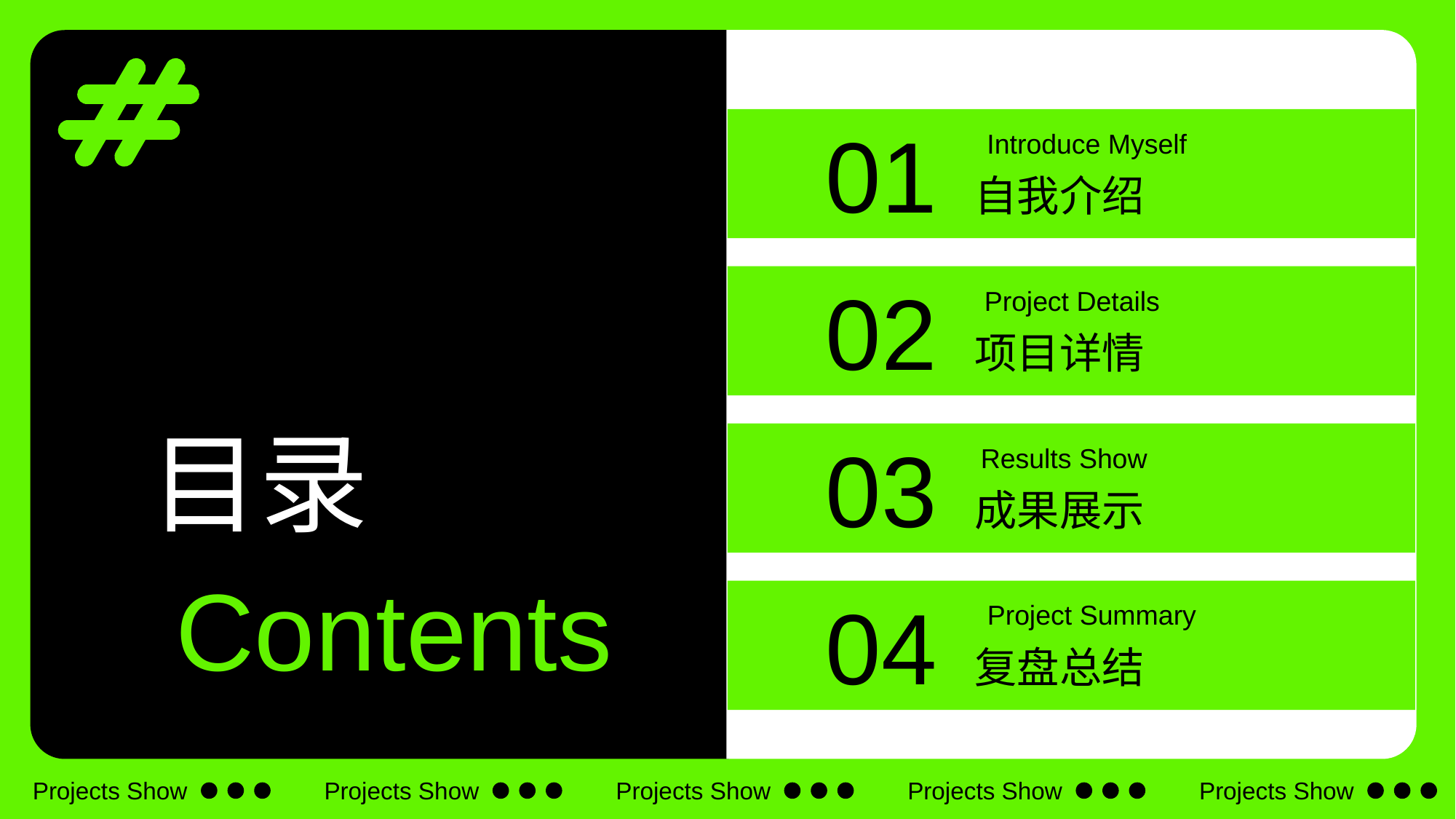

01
Introduce Myself
自我介绍
02
Project Details
项目详情
03
Results Show
成果展示
04
Project Summary
复盘总结